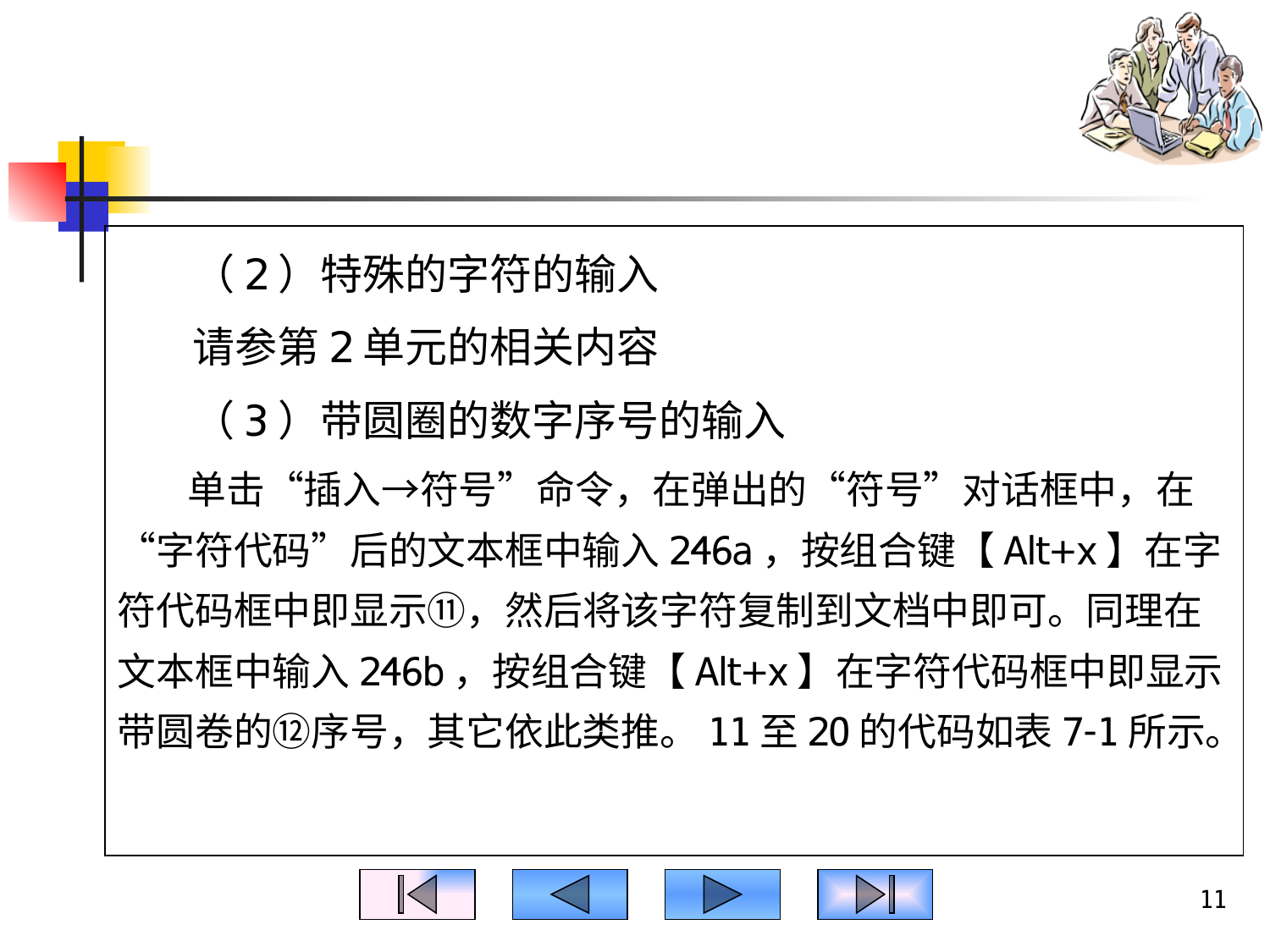

#
（2）特殊的字符的输入
请参第2单元的相关内容
（3）带圆圈的数字序号的输入
       单击“插入→符号”命令，在弹出的“符号”对话框中，在“字符代码”后的文本框中输入246a，按组合键【Alt+x】在字符代码框中即显示⑪，然后将该字符复制到文档中即可。同理在文本框中输入246b，按组合键【Alt+x】在字符代码框中即显示带圆卷的⑫序号，其它依此类推。11至20的代码如表7-1所示。

11